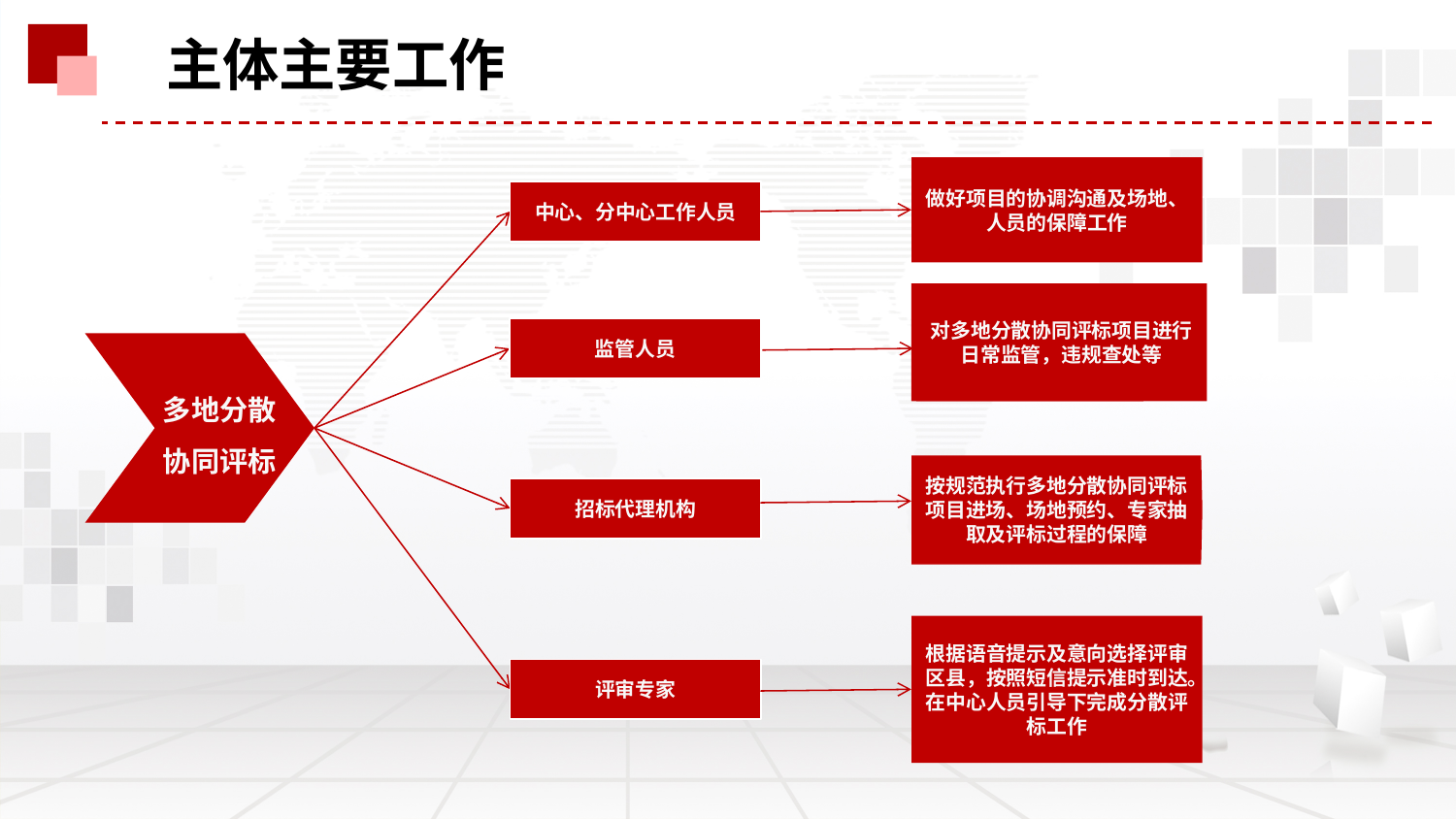

主体主要工作
做好项目的协调沟通及场地、人员的保障工作
中心、分中心工作人员
监管单位人员对多地分散协同评标项目进行日常监管，违规查处等
对多地分散协同评标项目进行日常监管，违规查处等
监管人员

建设背景
多地分散协同评标
按规范执行多地分散协同评标项目进场、场地预约、专家抽取及评标过程的保障
招标代理机构
根据语音提示及意向选择评审区县，按照短信提示准时到达。在中心人员引导下完成分散评标工作
评审专家